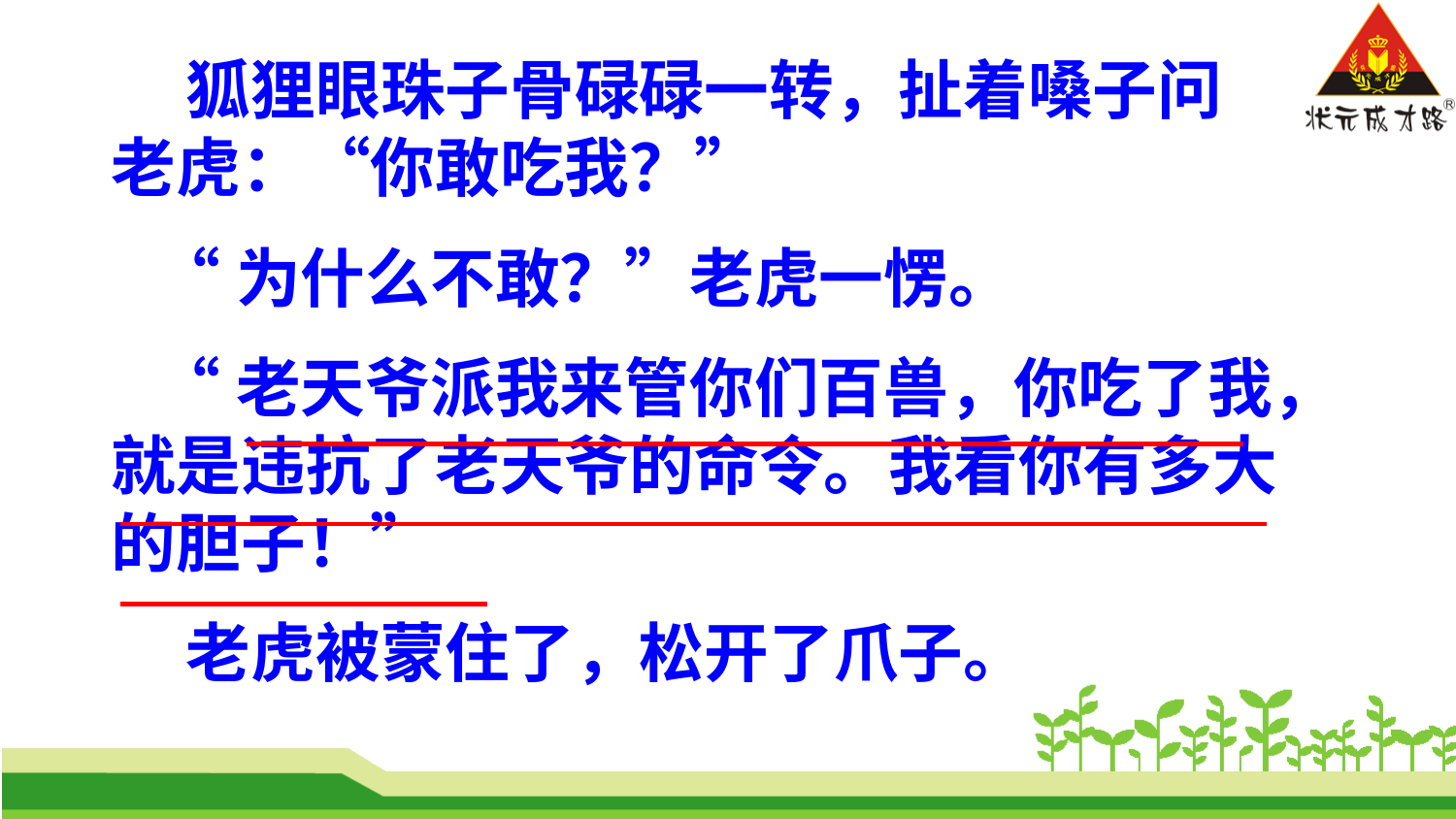

狐狸眼珠子骨碌碌一转，扯着嗓子问老虎：“你敢吃我？”
   “为什么不敢？”老虎一愣。
   “老天爷派我来管你们百兽，你吃了我，就是违抗了老天爷的命令。我看你有多大的胆子！”
    老虎被蒙住了，松开了爪子。